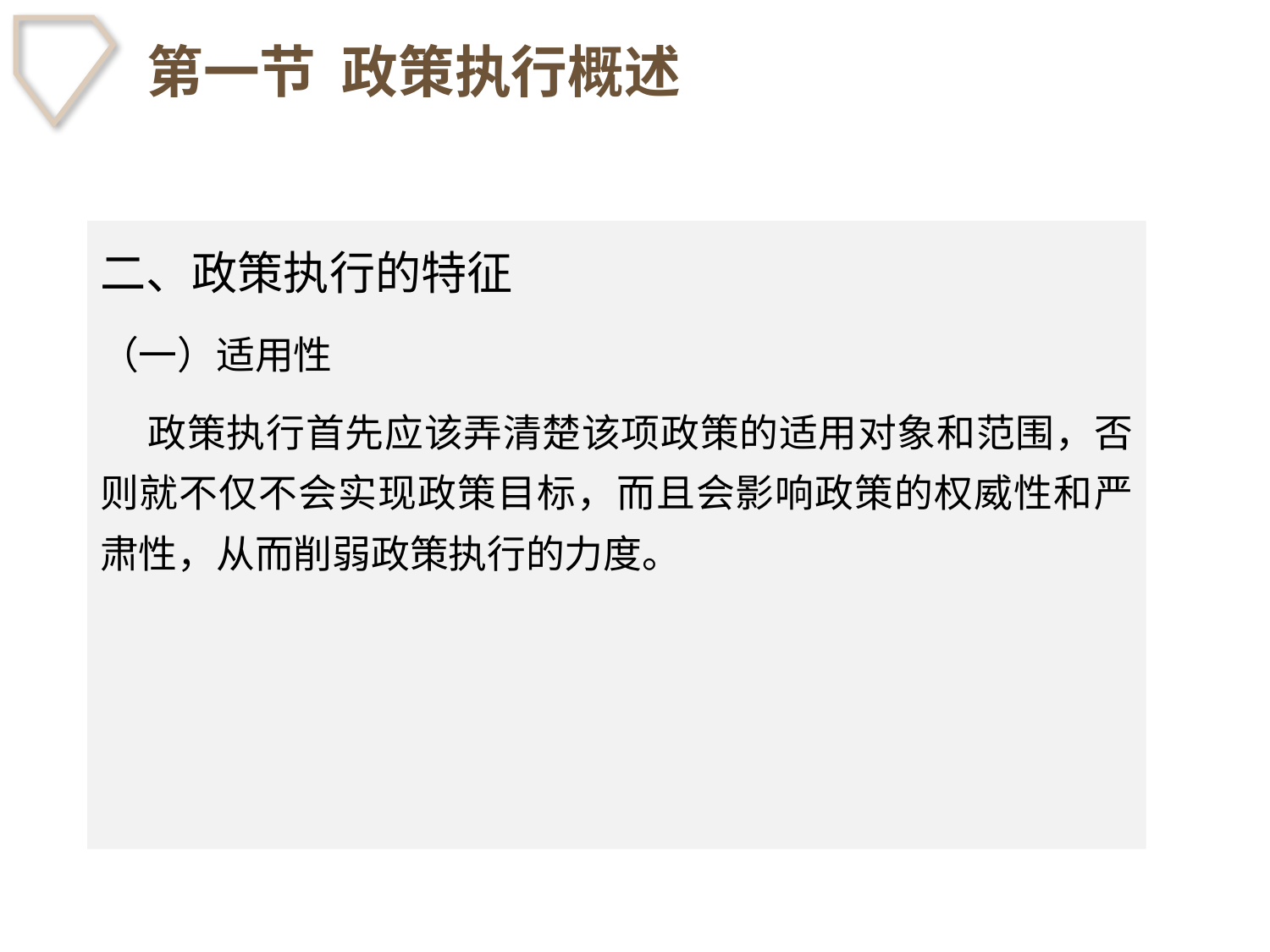

# 第一节  政策执行概述
二、政策执行的特征
（一）适用性
    政策执行首先应该弄清楚该项政策的适用对象和范围，否则就不仅不会实现政策目标，而且会影响政策的权威性和严肃性，从而削弱政策执行的力度。